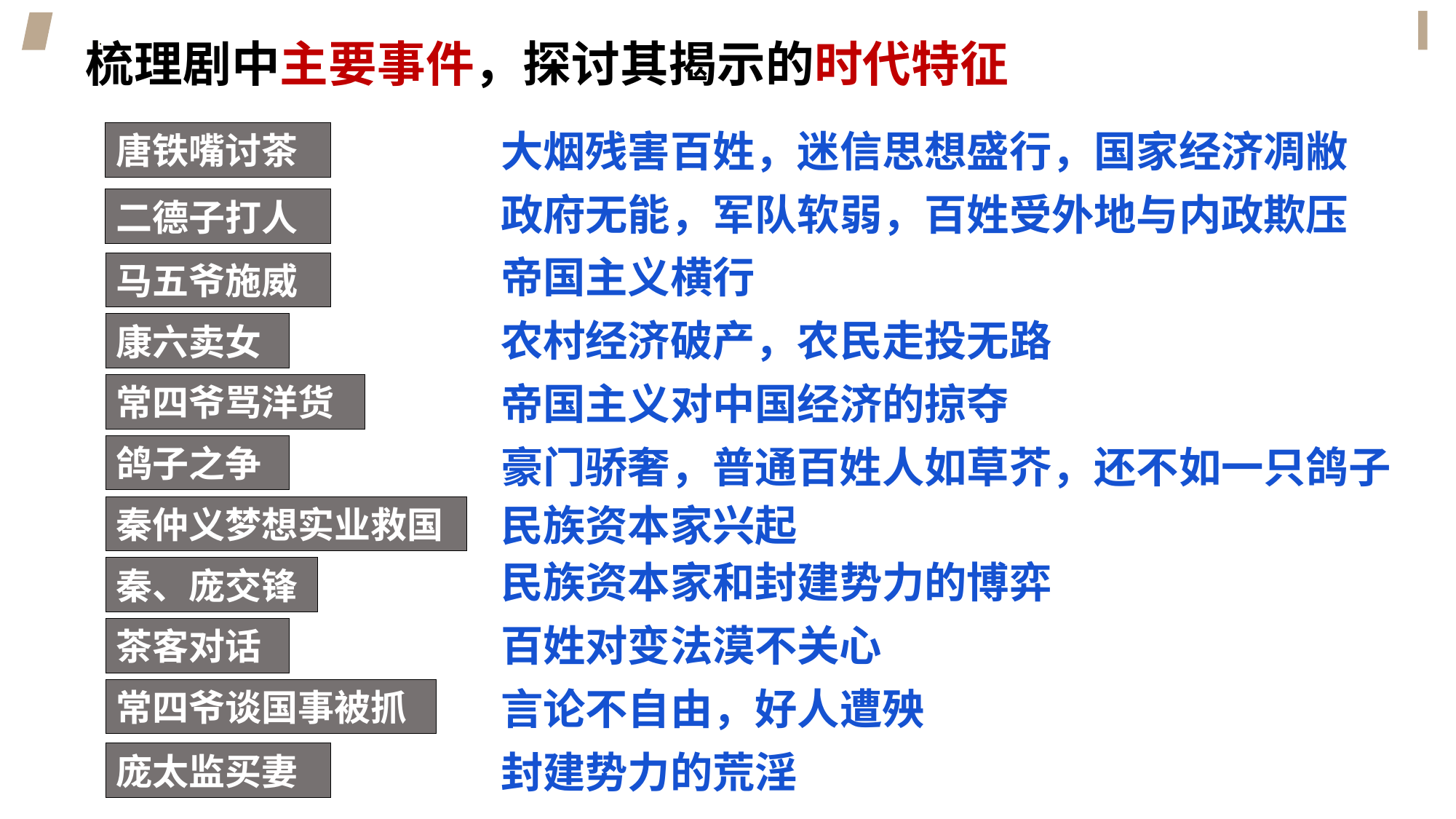

梳理剧中主要事件，探讨其揭示的时代特征
大烟残害百姓，迷信思想盛行，国家经济凋敝
唐铁嘴讨茶
政府无能，军队软弱，百姓受外地与内政欺压
二德子打人
帝国主义横行
马五爷施威
农村经济破产，农民走投无路
康六卖女
帝国主义对中国经济的掠夺
常四爷骂洋货
豪门骄奢，普通百姓人如草芥，还不如一只鸽子
鸽子之争
民族资本家兴起
秦仲义梦想实业救国
民族资本家和封建势力的博弈
秦、庞交锋
百姓对变法漠不关心
茶客对话
言论不自由，好人遭殃
常四爷谈国事被抓
封建势力的荒淫
庞太监买妻